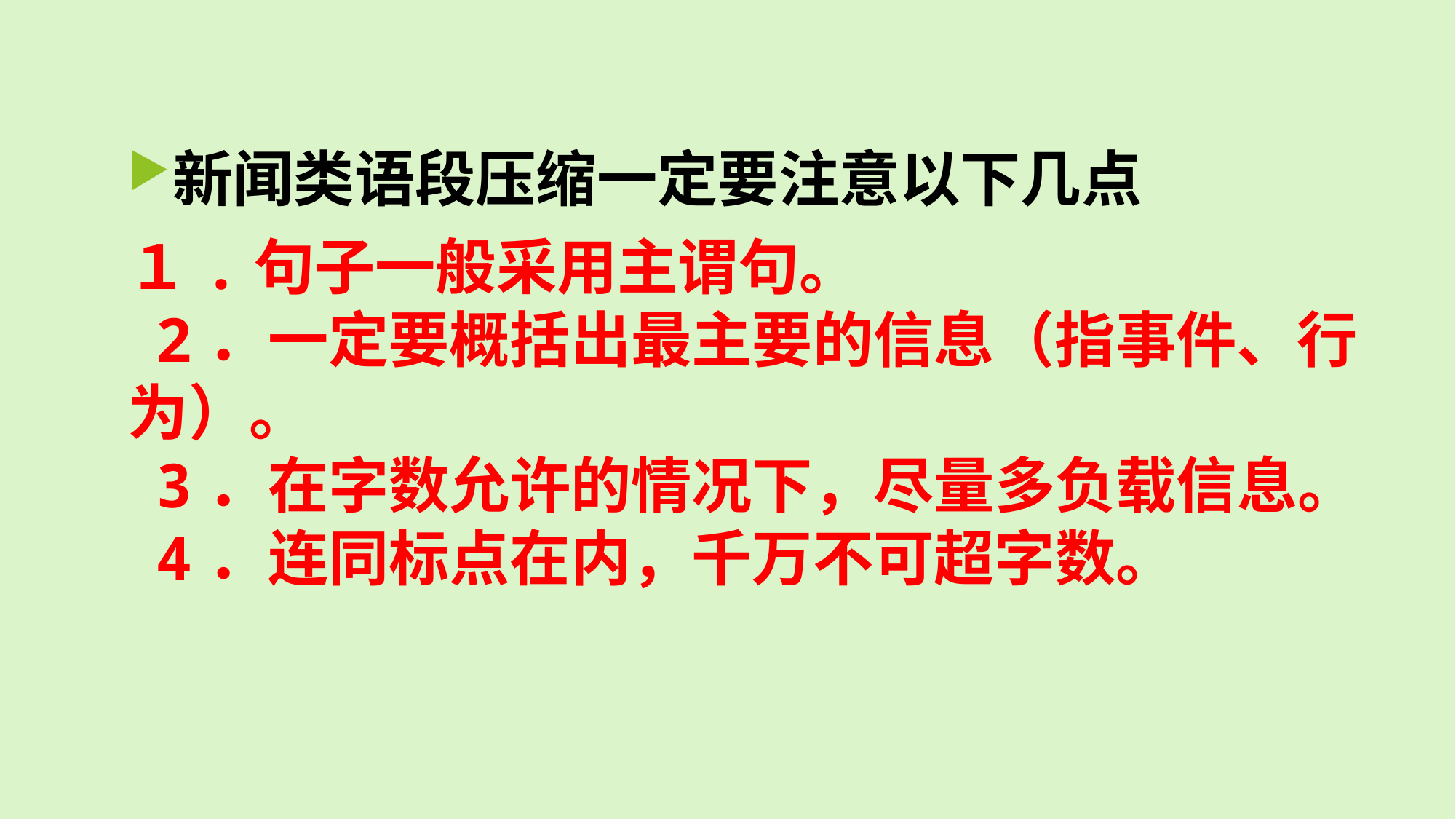

新闻类语段压缩一定要注意以下几点
１.句子一般采用主谓句。
 2．一定要概括出最主要的信息（指事件、行为）。
 3．在字数允许的情况下，尽量多负载信息。
 4．连同标点在内，千万不可超字数。